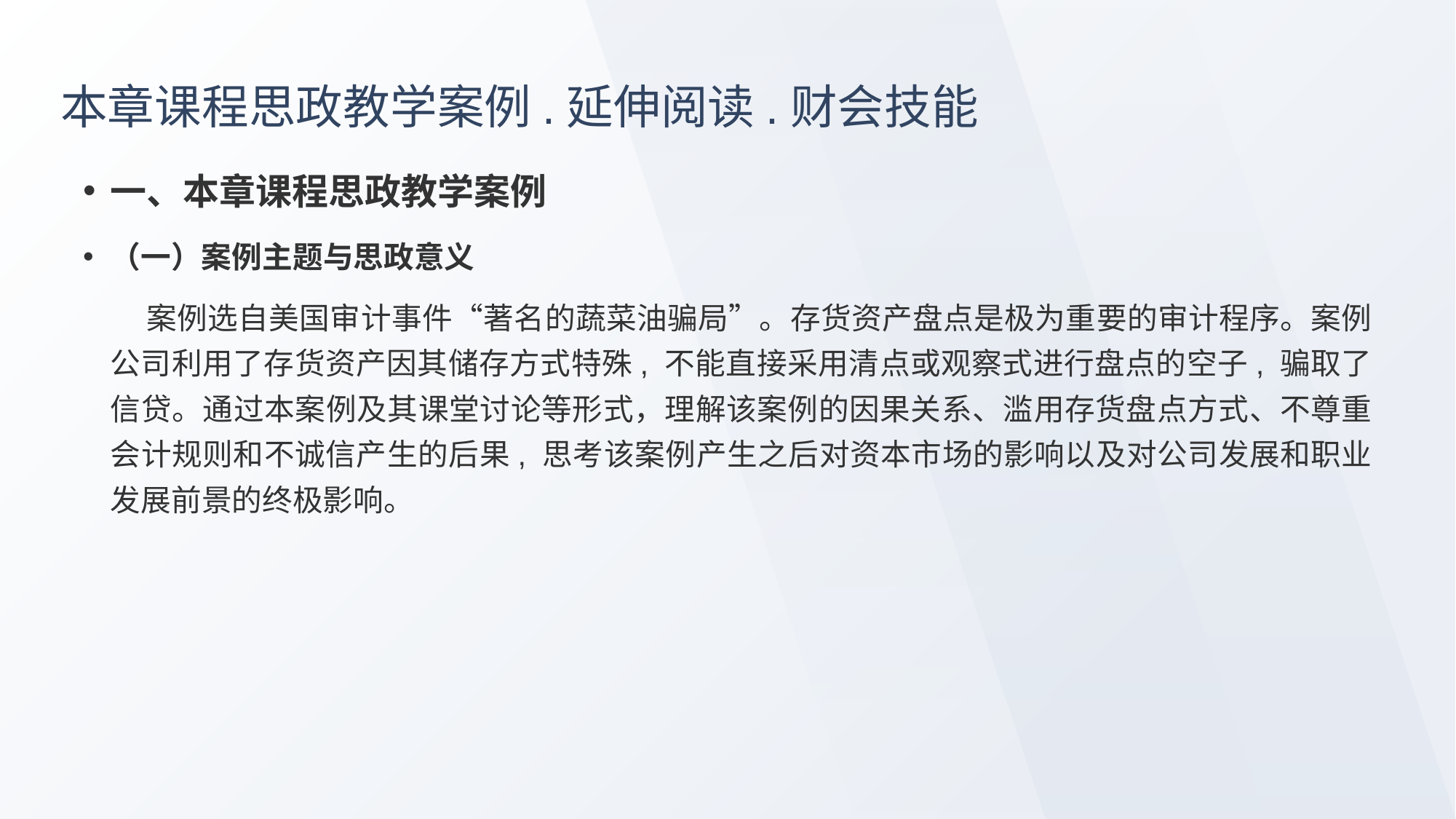

# 本章课程思政教学案例.延伸阅读.财会技能
一、本章课程思政教学案例
（一）案例主题与思政意义
    案例选自美国审计事件“著名的蔬菜油骗局”。存货资产盘点是极为重要的审计程序。案例公司利用了存货资产因其储存方式特殊, 不能直接采用清点或观察式进行盘点的空子, 骗取了信贷。通过本案例及其课堂讨论等形式，理解该案例的因果关系、滥用存货盘点方式、不尊重会计规则和不诚信产生的后果, 思考该案例产生之后对资本市场的影响以及对公司发展和职业发展前景的终极影响。